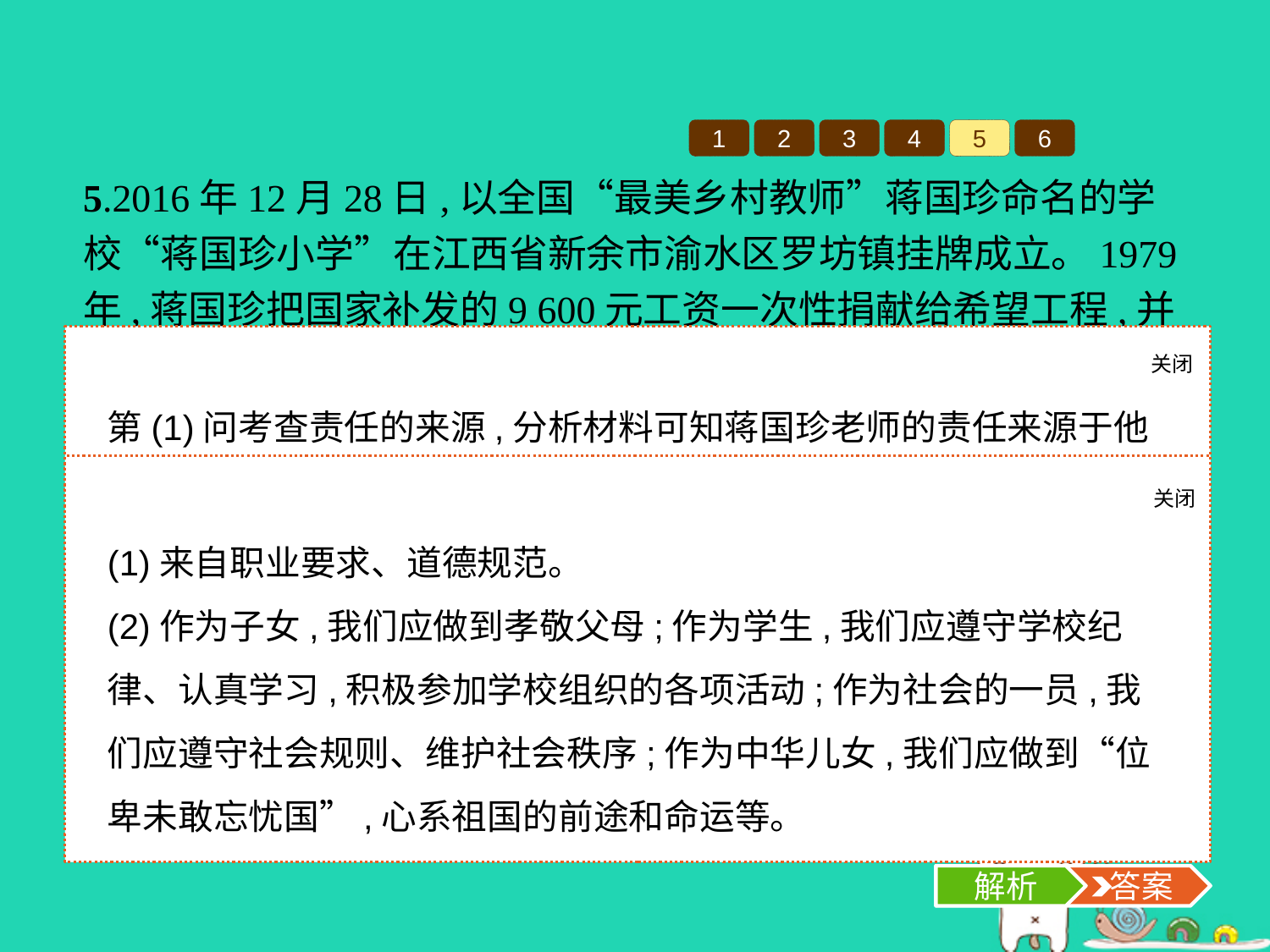

1
2
3
4
5
6
5.2016年12月28日,以全国“最美乡村教师”蒋国珍命名的学校“蒋国珍小学”在江西省新余市渝水区罗坊镇挂牌成立。1979年,蒋国珍把国家补发的9 600元工资一次性捐献给希望工程,并从此开始了30多年如一日省吃俭用、资助学生的生活。30多年来,蒋国珍累计捐款40余万元,资助、奖励的学生多达2万余人,先后获得了“全国优秀共产党员”“全国道德模范提名奖”“最美乡村教师”等荣誉称号。2016年6月15日,蒋国珍因病医治无效去世,去世前还签署了遗体捐献自愿书,捐献自己的眼角膜。
(1)蒋国珍老师的责任来自哪里?
(2)在生活中,我们应该如何像蒋国珍老师那样扮演好自己的角色?

关闭
解析

第(1)问考查责任的来源,分析材料可知蒋国珍老师的责任来源于他的职业要求和道德规范。第(2)问属开放性题目,从自己所扮演的角色和应承担的责任角度作答即可。

关闭
解析
  答案

(1)来自职业要求、道德规范。
(2)作为子女,我们应做到孝敬父母;作为学生,我们应遵守学校纪律、认真学习,积极参加学校组织的各项活动;作为社会的一员,我们应遵守社会规则、维护社会秩序;作为中华儿女,我们应做到“位卑未敢忘忧国”,心系祖国的前途和命运等。
解析
  答案